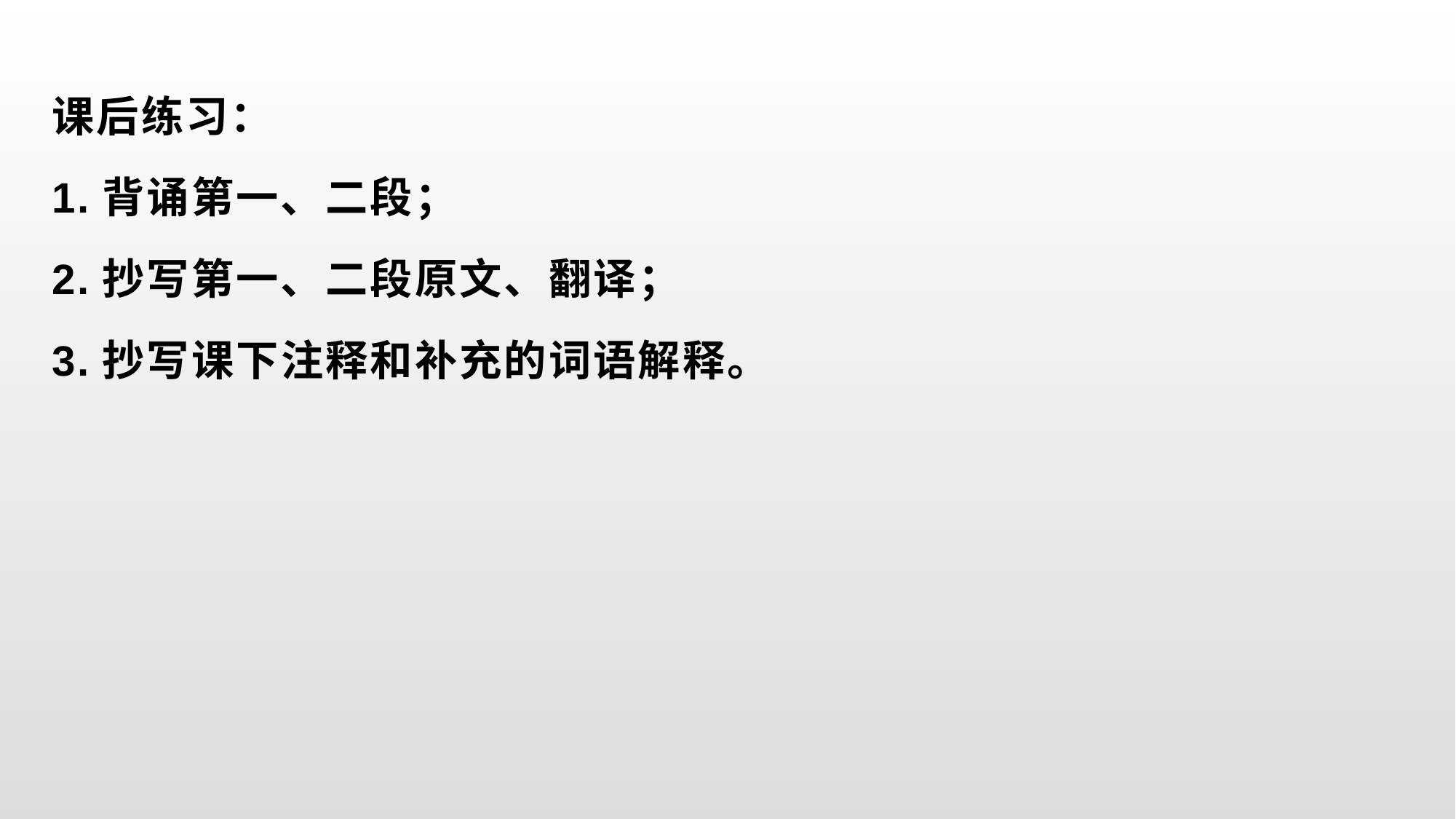

课后练习：
1.背诵第一、二段；
2.抄写第一、二段原文、翻译；
3.抄写课下注释和补充的词语解释。